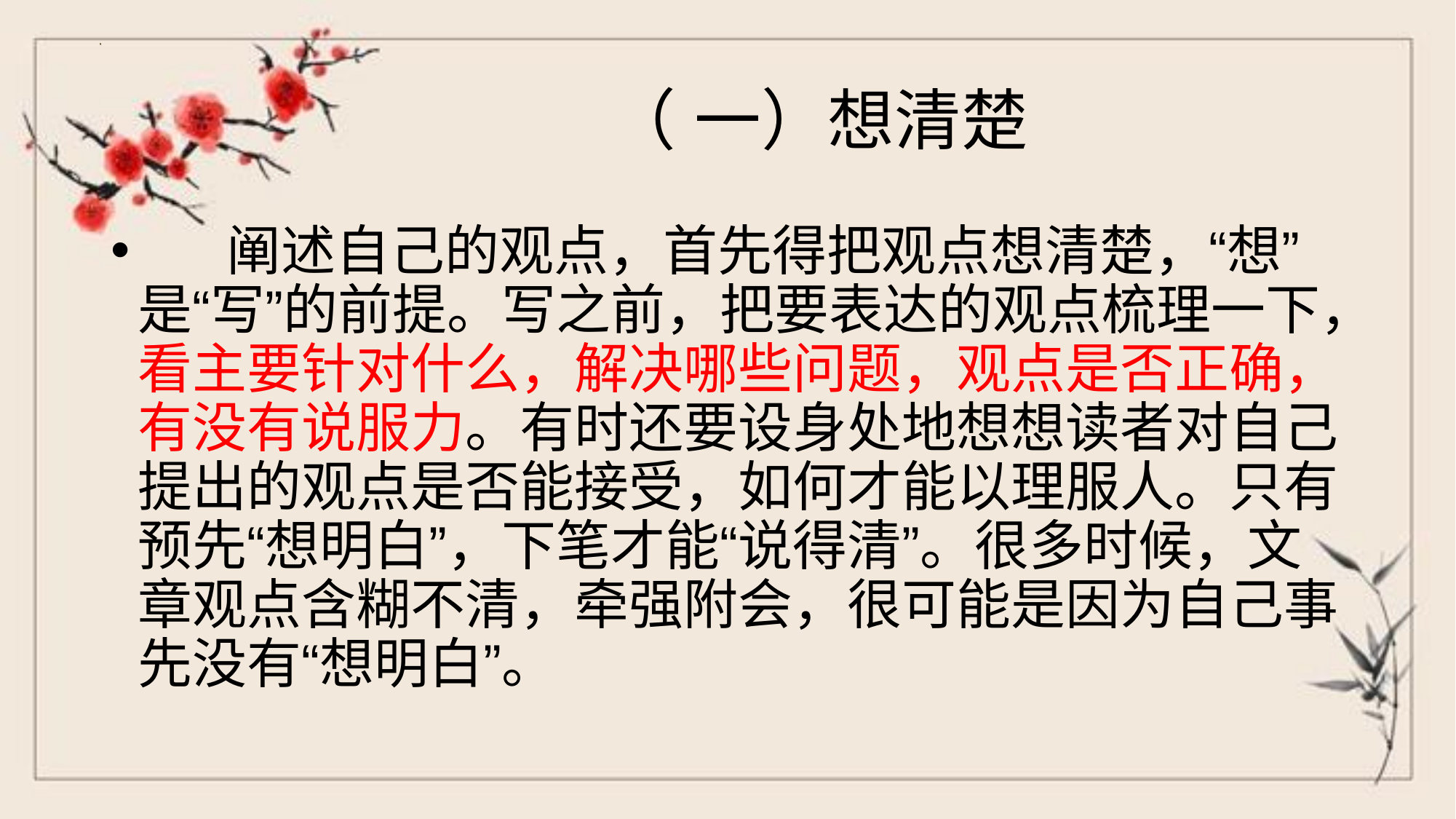

# （ 一）想清楚
     阐述自己的观点，首先得把观点想清楚，“想”是“写”的前提。写之前，把要表达的观点梳理一下，看主要针对什么，解决哪些问题，观点是否正确，有没有说服力。有时还要设身处地想想读者对自己提出的观点是否能接受，如何才能以理服人。只有预先“想明白”，下笔才能“说得清”。很多时候，文章观点含糊不清，牵强附会，很可能是因为自己事先没有“想明白”。